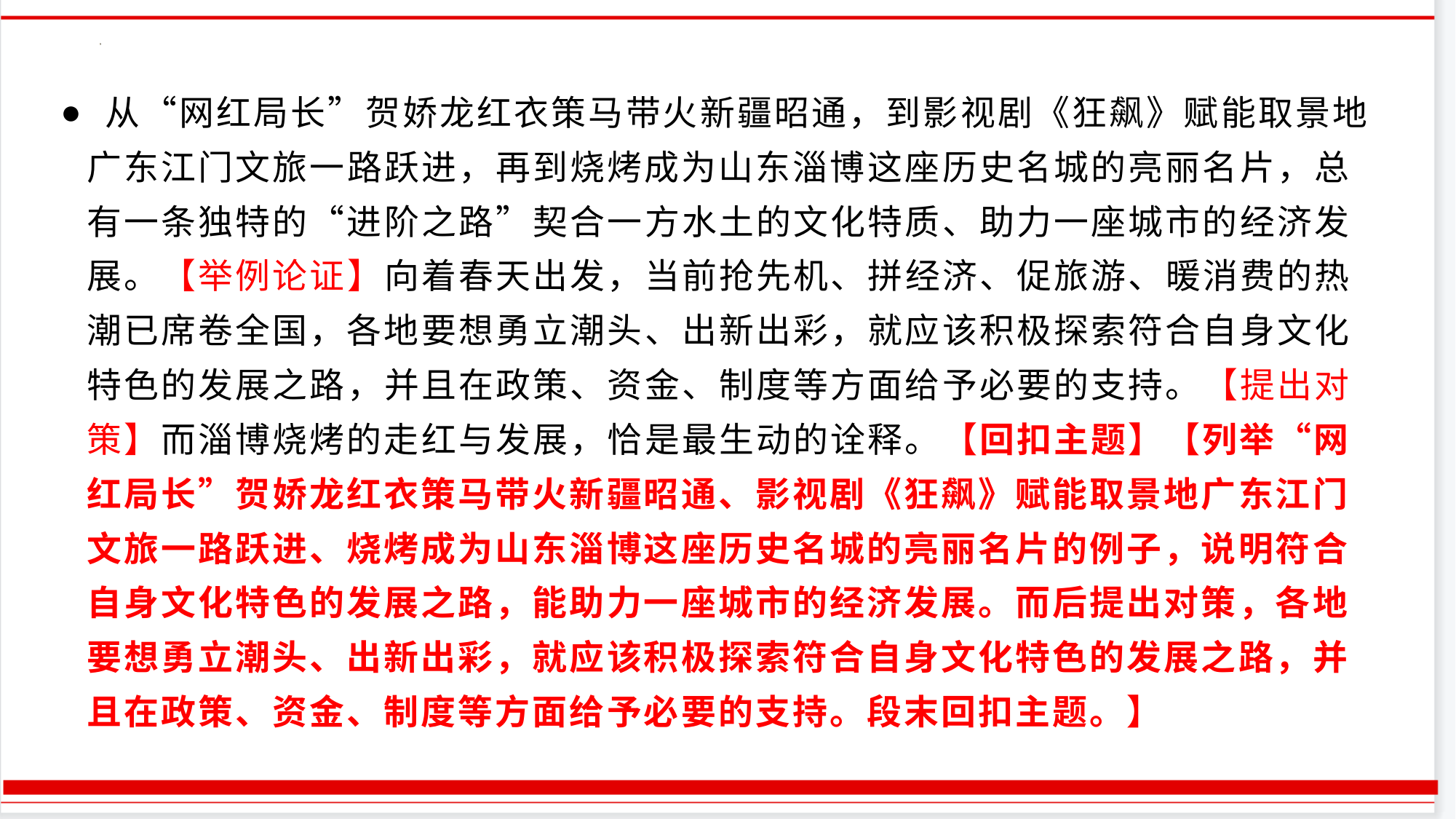

从“网红局长”贺娇龙红衣策马带火新疆昭通，到影视剧《狂飙》赋能取景地广东江门文旅一路跃进，再到烧烤成为山东淄博这座历史名城的亮丽名片，总有一条独特的“进阶之路”契合一方水土的文化特质、助力一座城市的经济发展。【举例论证】向着春天出发，当前抢先机、拼经济、促旅游、暖消费的热潮已席卷全国，各地要想勇立潮头、出新出彩，就应该积极探索符合自身文化特色的发展之路，并且在政策、资金、制度等方面给予必要的支持。【提出对策】而淄博烧烤的走红与发展，恰是最生动的诠释。【回扣主题】【列举“网红局长”贺娇龙红衣策马带火新疆昭通、影视剧《狂飙》赋能取景地广东江门文旅一路跃进、烧烤成为山东淄博这座历史名城的亮丽名片的例子，说明符合自身文化特色的发展之路，能助力一座城市的经济发展。而后提出对策，各地要想勇立潮头、出新出彩，就应该积极探索符合自身文化特色的发展之路，并且在政策、资金、制度等方面给予必要的支持。段末回扣主题。】